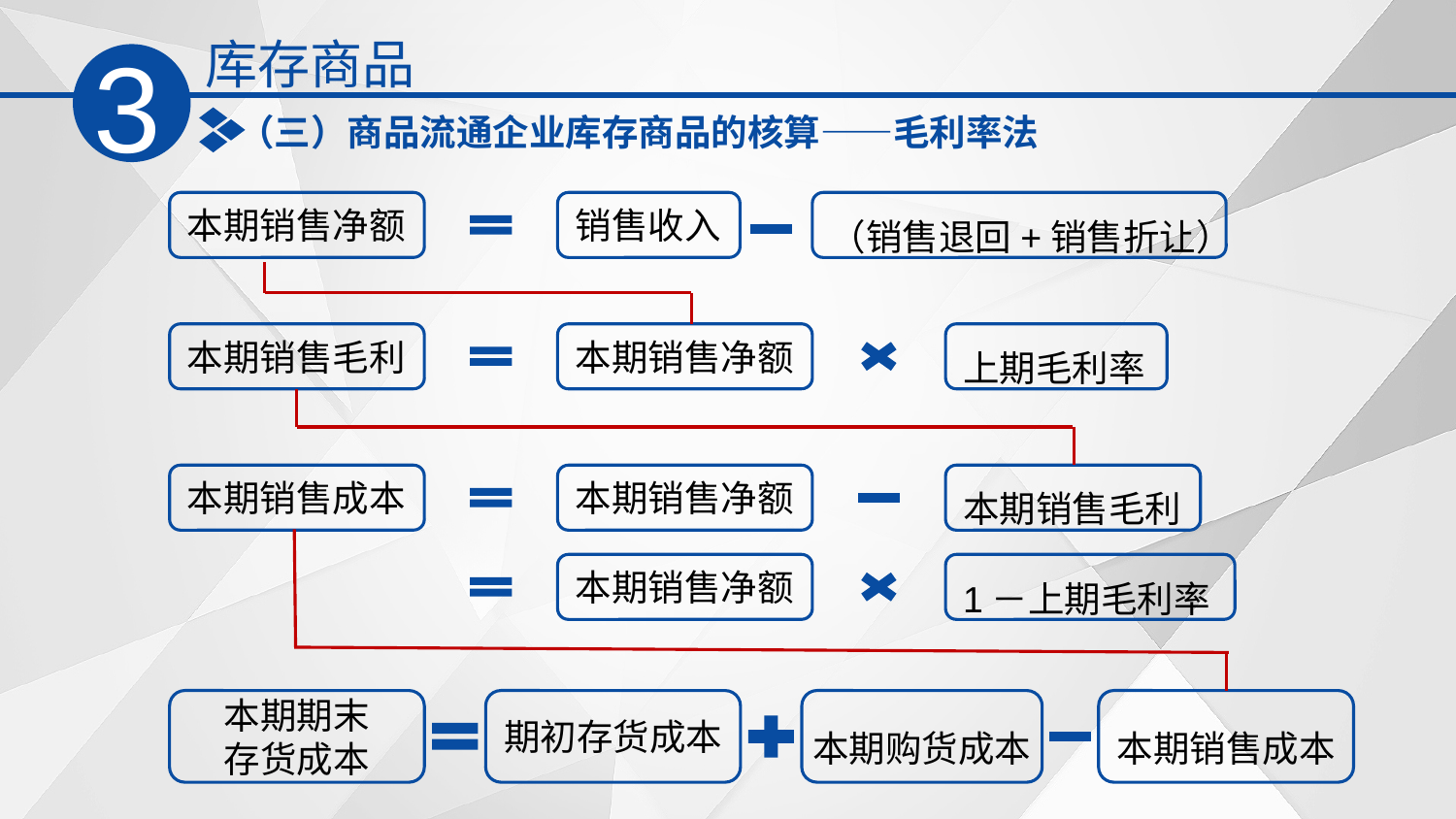

库存商品
3

（三）商品流通企业库存商品的核算——毛利率法

本期销售净额
销售收入
（销售退回+销售折让）

本期销售毛利
本期销售净额
上期毛利率

本期销售成本
本期销售净额
本期销售毛利

本期销售净额
1－上期毛利率

本期期末
存货成本
期初存货成本
本期购货成本
本期销售成本